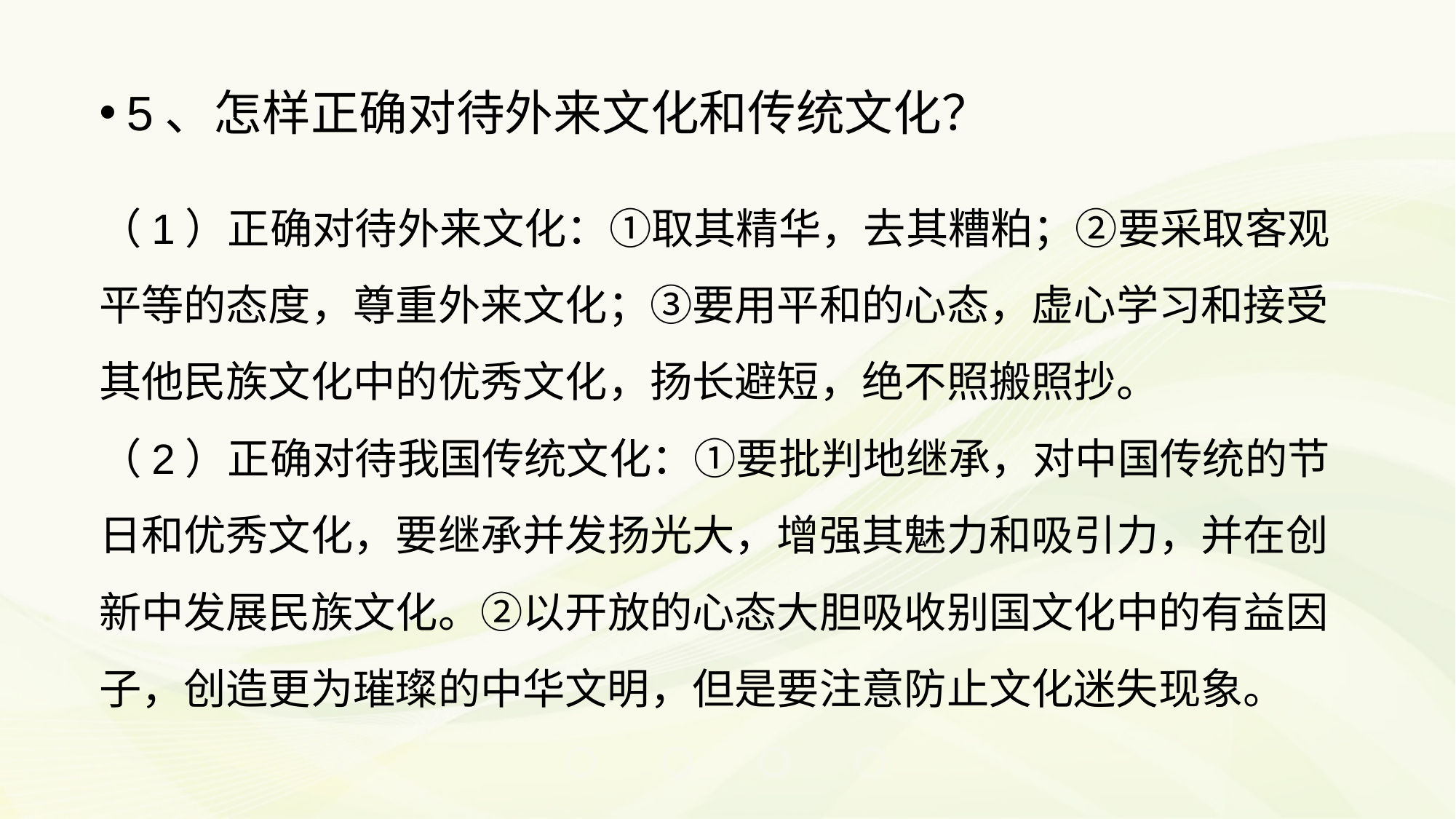

5、怎样正确对待外来文化和传统文化？
（1）正确对待外来文化：①取其精华，去其糟粕；②要采取客观平等的态度，尊重外来文化；③要用平和的心态，虚心学习和接受其他民族文化中的优秀文化，扬长避短，绝不照搬照抄。
（2）正确对待我国传统文化：①要批判地继承，对中国传统的节日和优秀文化，要继承并发扬光大，增强其魅力和吸引力，并在创新中发展民族文化。②以开放的心态大胆吸收别国文化中的有益因子，创造更为璀璨的中华文明，但是要注意防止文化迷失现象。